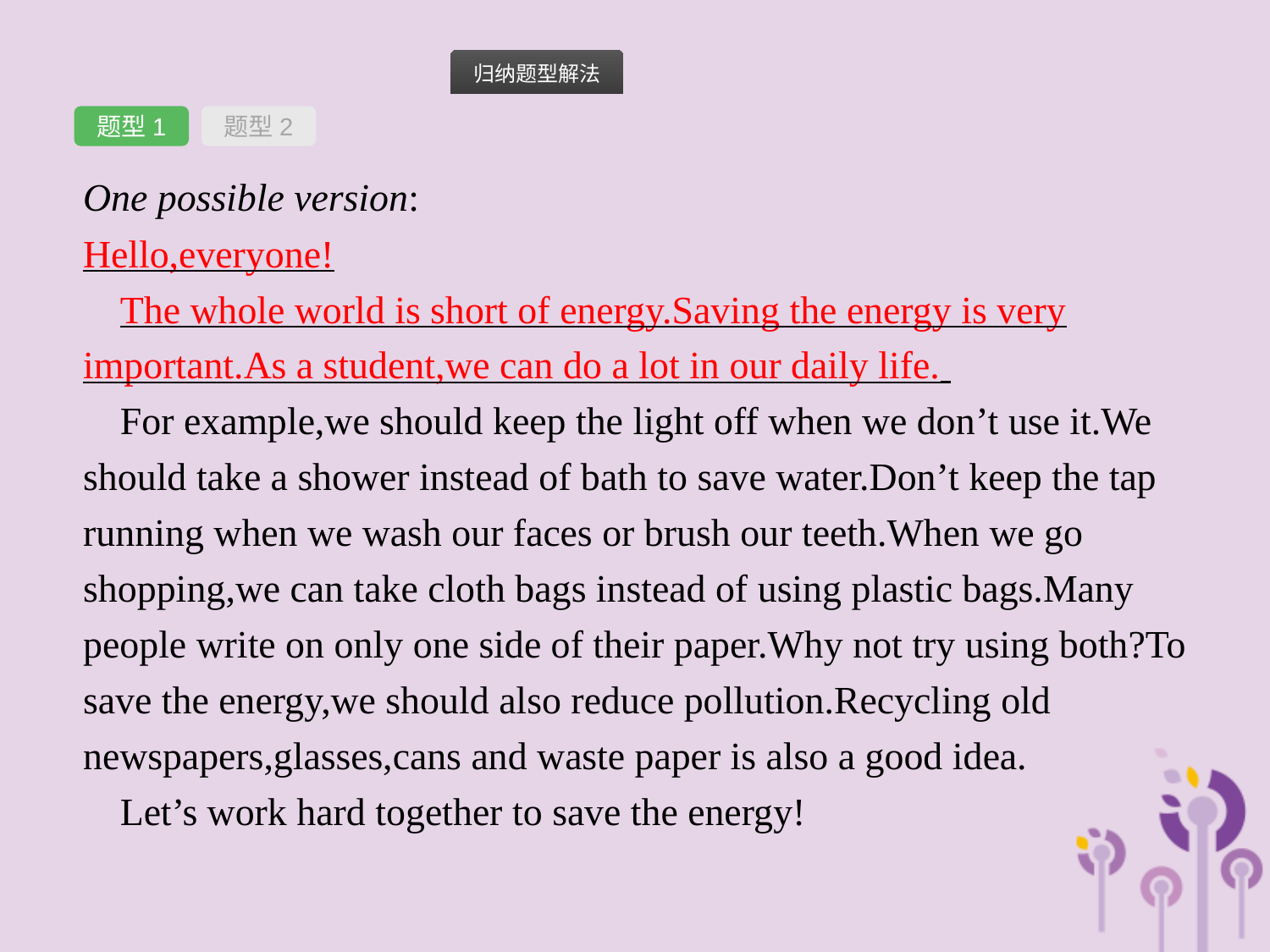

题型1
题型2
One possible version:
Hello,everyone!
The whole world is short of energy.Saving the energy is very important.As a student,we can do a lot in our daily life.
For example,we should keep the light off when we don’t use it.We should take a shower instead of bath to save water.Don’t keep the tap running when we wash our faces or brush our teeth.When we go shopping,we can take cloth bags instead of using plastic bags.Many people write on only one side of their paper.Why not try using both?To save the energy,we should also reduce pollution.Recycling old newspapers,glasses,cans and waste paper is also a good idea.
Let’s work hard together to save the energy!